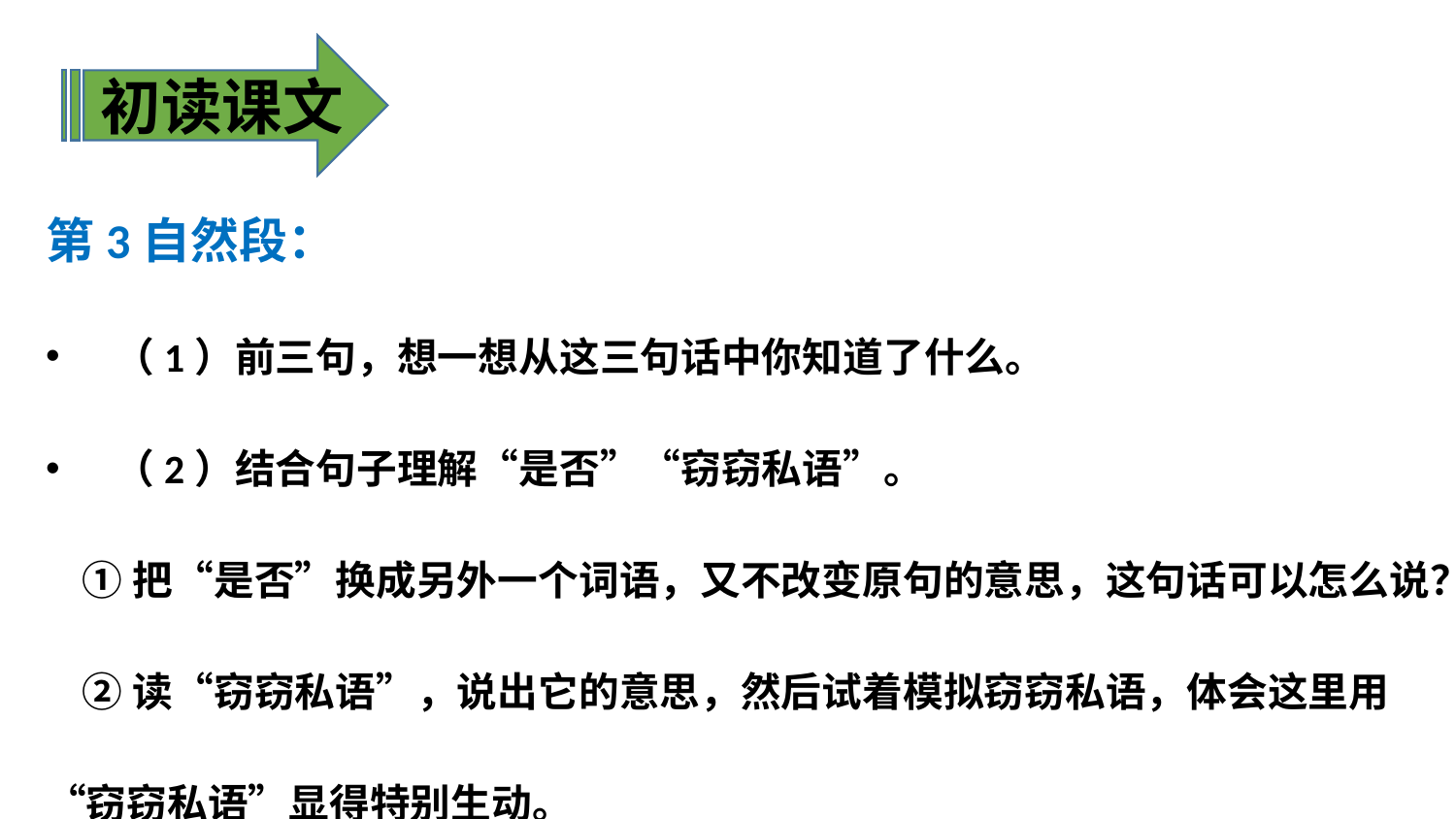

初读课文
第3自然段：
（1）前三句，想一想从这三句话中你知道了什么。
（2）结合句子理解“是否”“窃窃私语”。
    ①把“是否”换成另外一个词语，又不改变原句的意思，这句话可以怎么说？
    ②读“窃窃私语”，说出它的意思，然后试着模拟窃窃私语，体会这里用“窃窃私语”显得特别生动。